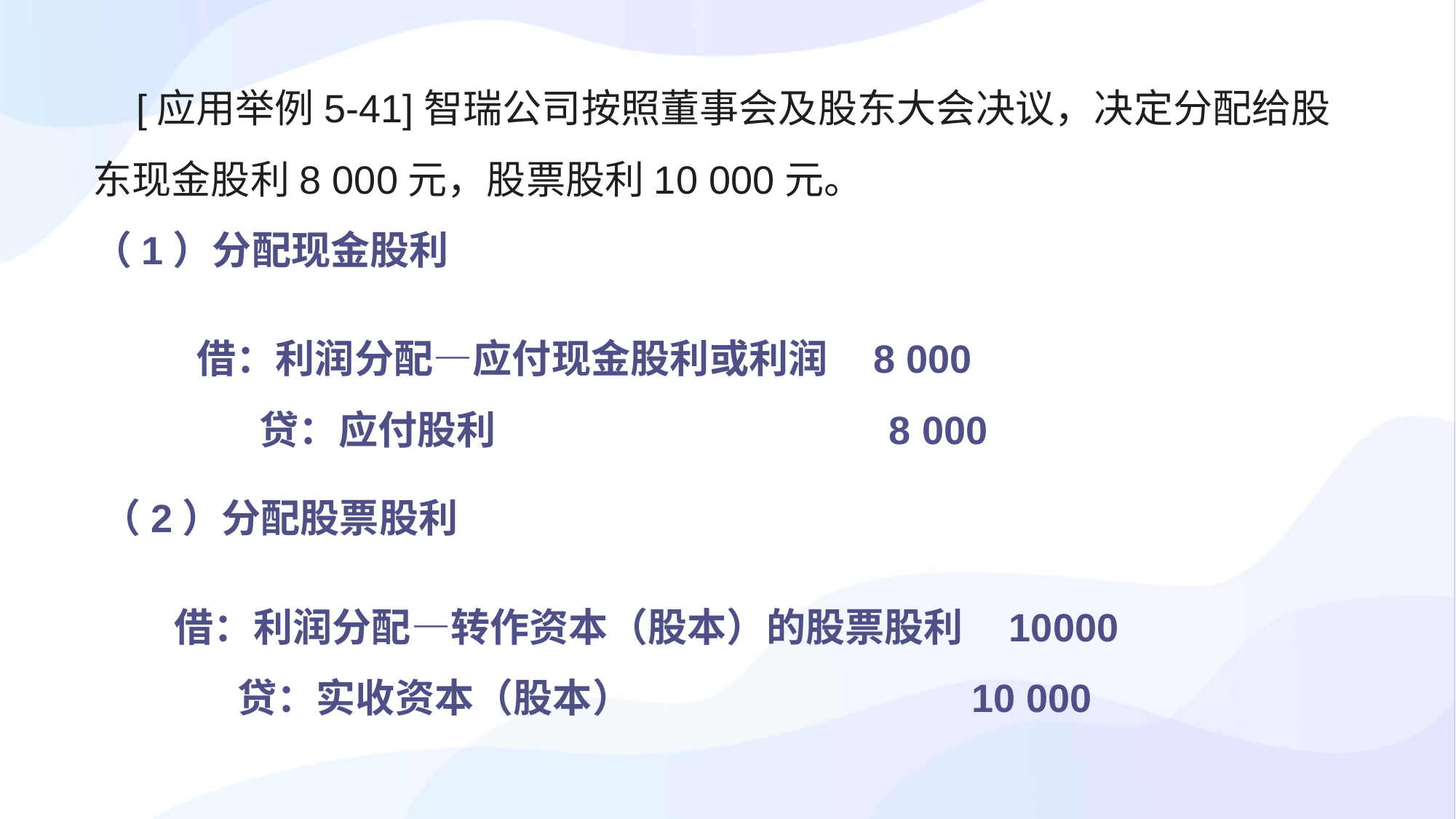

[应用举例5-41]智瑞公司按照董事会及股东大会决议，决定分配给股东现金股利8 000元，股票股利10 000元。
（1）分配现金股利
借：利润分配—应付现金股利或利润    8 000
      贷：应付股利                                           8 000

（2）分配股票股利
借：利润分配—转作资本（股本）的股票股利    10000
      贷：实收资本（股本）                                     10 000